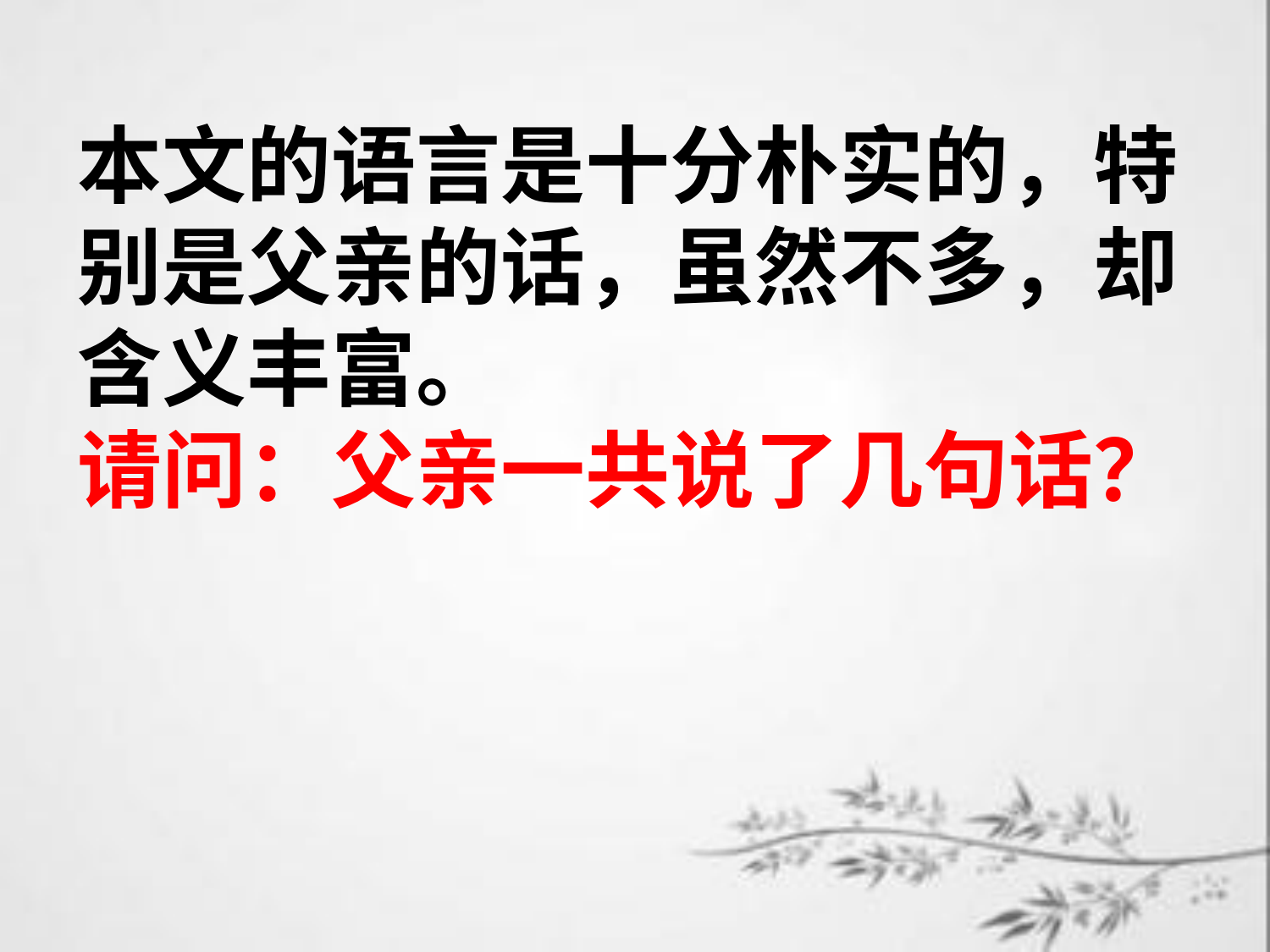

本文的语言是十分朴实的，特别是父亲的话，虽然不多，却含义丰富。
请问：父亲一共说了几句话？